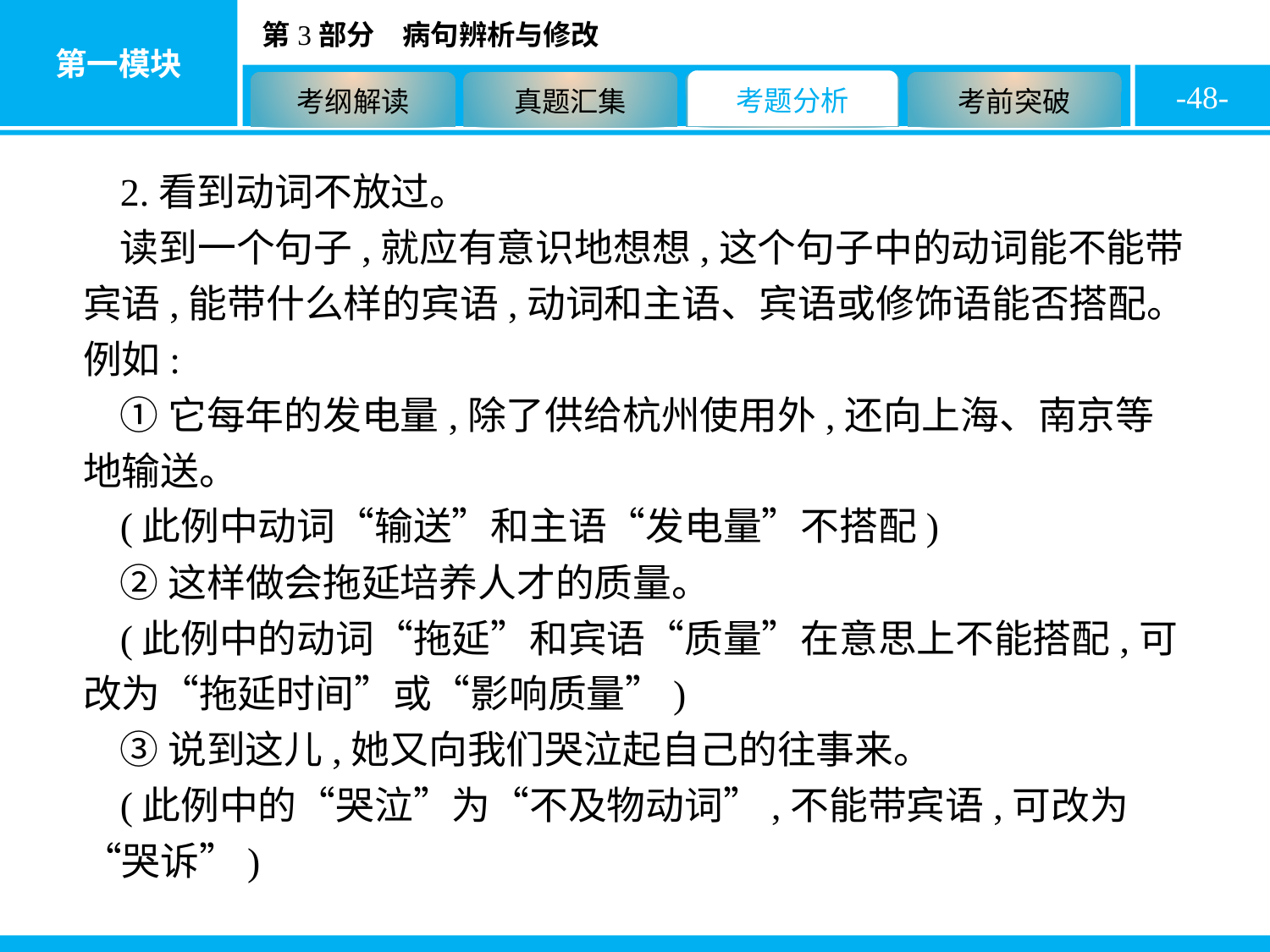

-48-
2.看到动词不放过。
读到一个句子,就应有意识地想想,这个句子中的动词能不能带宾语,能带什么样的宾语,动词和主语、宾语或修饰语能否搭配。例如:
①它每年的发电量,除了供给杭州使用外,还向上海、南京等地输送。
(此例中动词“输送”和主语“发电量”不搭配)
②这样做会拖延培养人才的质量。
(此例中的动词“拖延”和宾语“质量”在意思上不能搭配,可改为“拖延时间”或“影响质量”)
③说到这儿,她又向我们哭泣起自己的往事来。
(此例中的“哭泣”为“不及物动词”,不能带宾语,可改为“哭诉”)